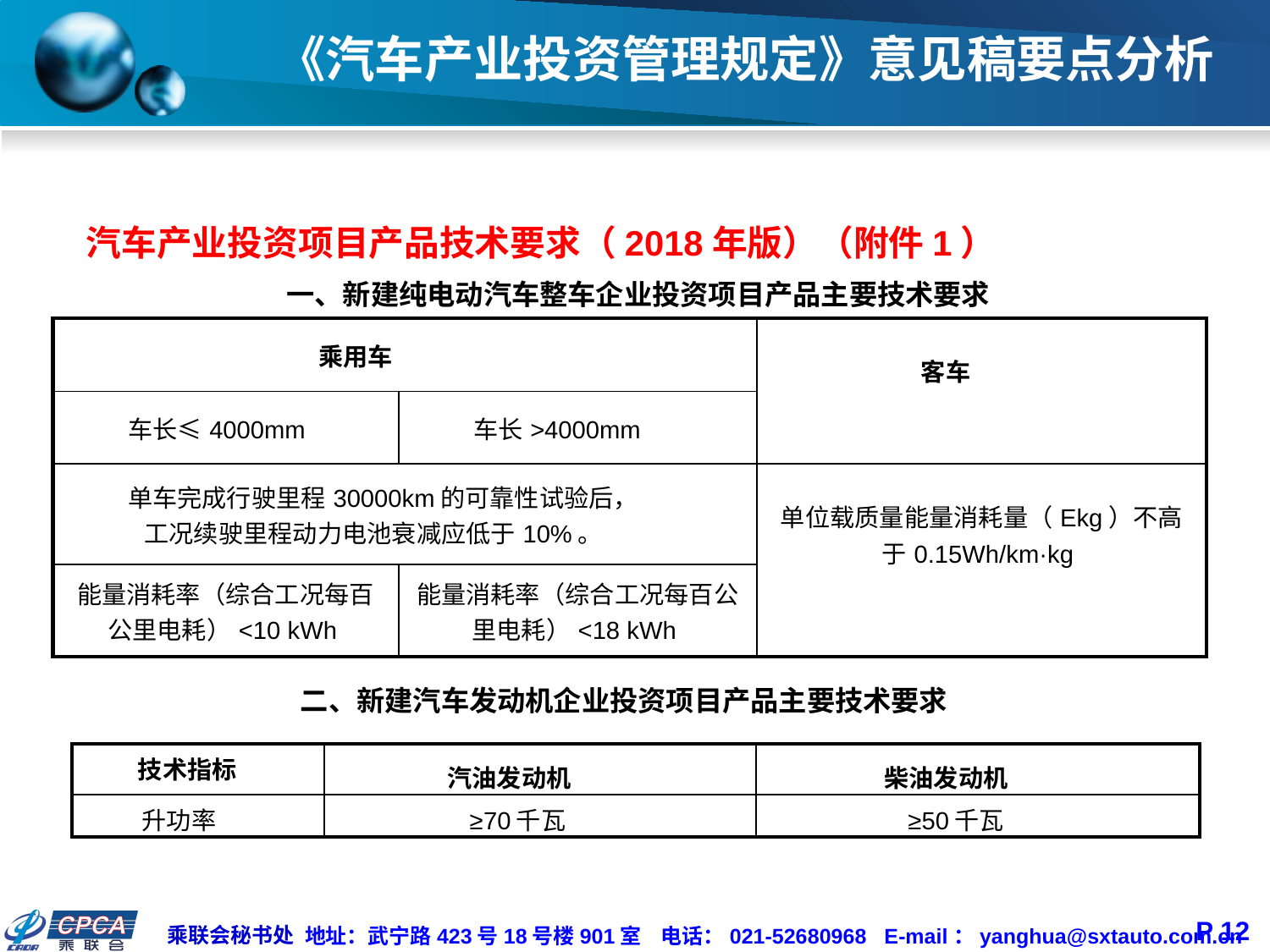

# 《汽车产业投资管理规定》意见稿要点分析
汽车产业投资项目产品技术要求（2018年版）（附件1）
一、新建纯电动汽车整车企业投资项目产品主要技术要求
| 乘用车 |  | 客车 |
| --- | --- | --- |
| 车长≤4000mm | 车长>4000mm |  |
| 单车完成行驶里程30000km的可靠性试验后， 工况续驶里程动力电池衰减应低于10%。 |  | 单位载质量能量消耗量（Ekg）不高于0.15Wh/km·kg |
| 能量消耗率（综合工况每百公里电耗）<10 kWh | 能量消耗率（综合工况每百公里电耗）<18 kWh |  |
二、新建汽车发动机企业投资项目产品主要技术要求
| 技术指标 | 汽油发动机 | 柴油发动机 |
| --- | --- | --- |
| 升功率 | ≥70千瓦 | ≥50千瓦 |